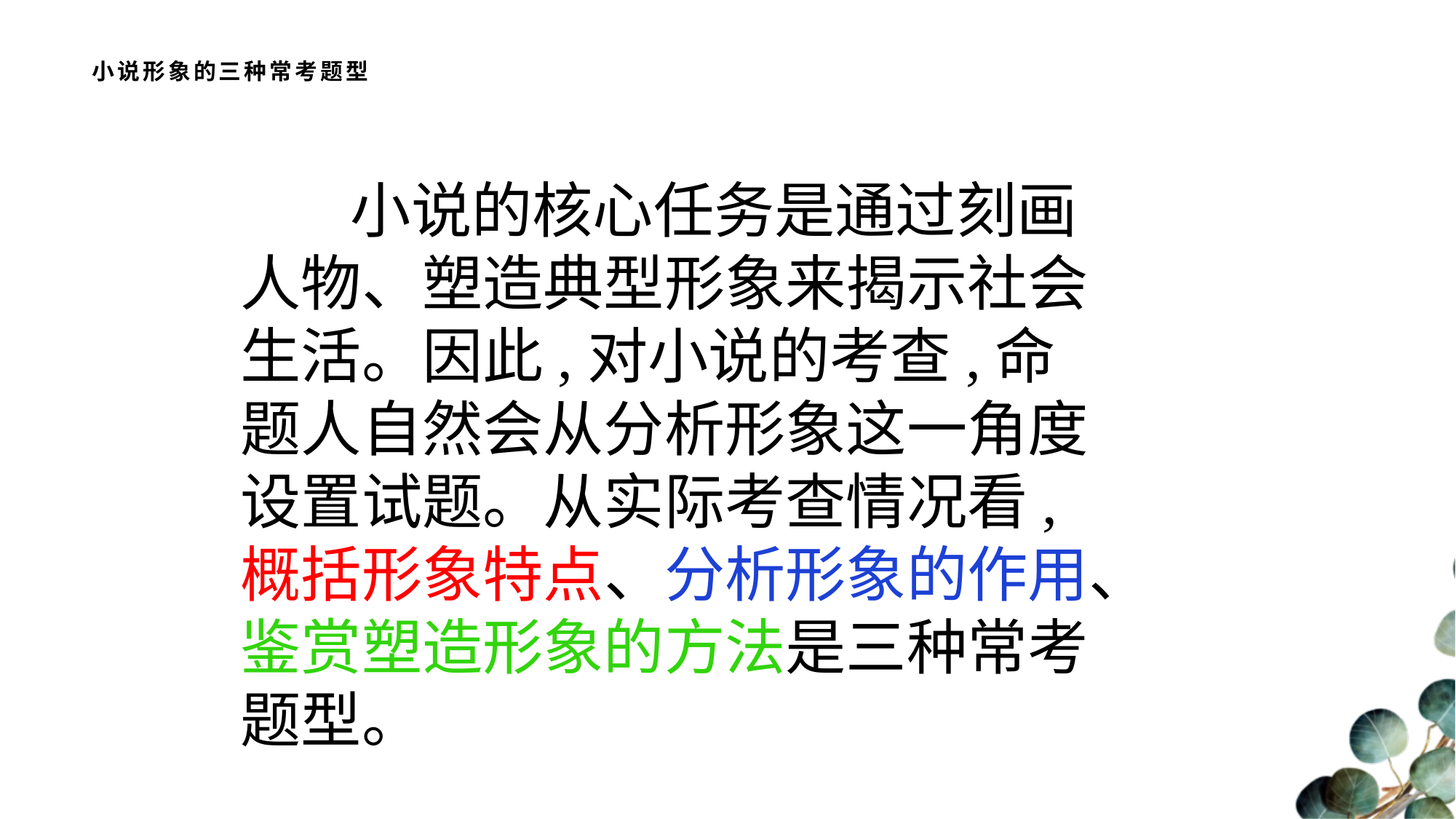

# 小说形象的三种常考题型
       小说的核心任务是通过刻画人物、塑造典型形象来揭示社会生活。因此,对小说的考查,命题人自然会从分析形象这一角度设置试题。从实际考查情况看,概括形象特点、分析形象的作用、鉴赏塑造形象的方法是三种常考题型。